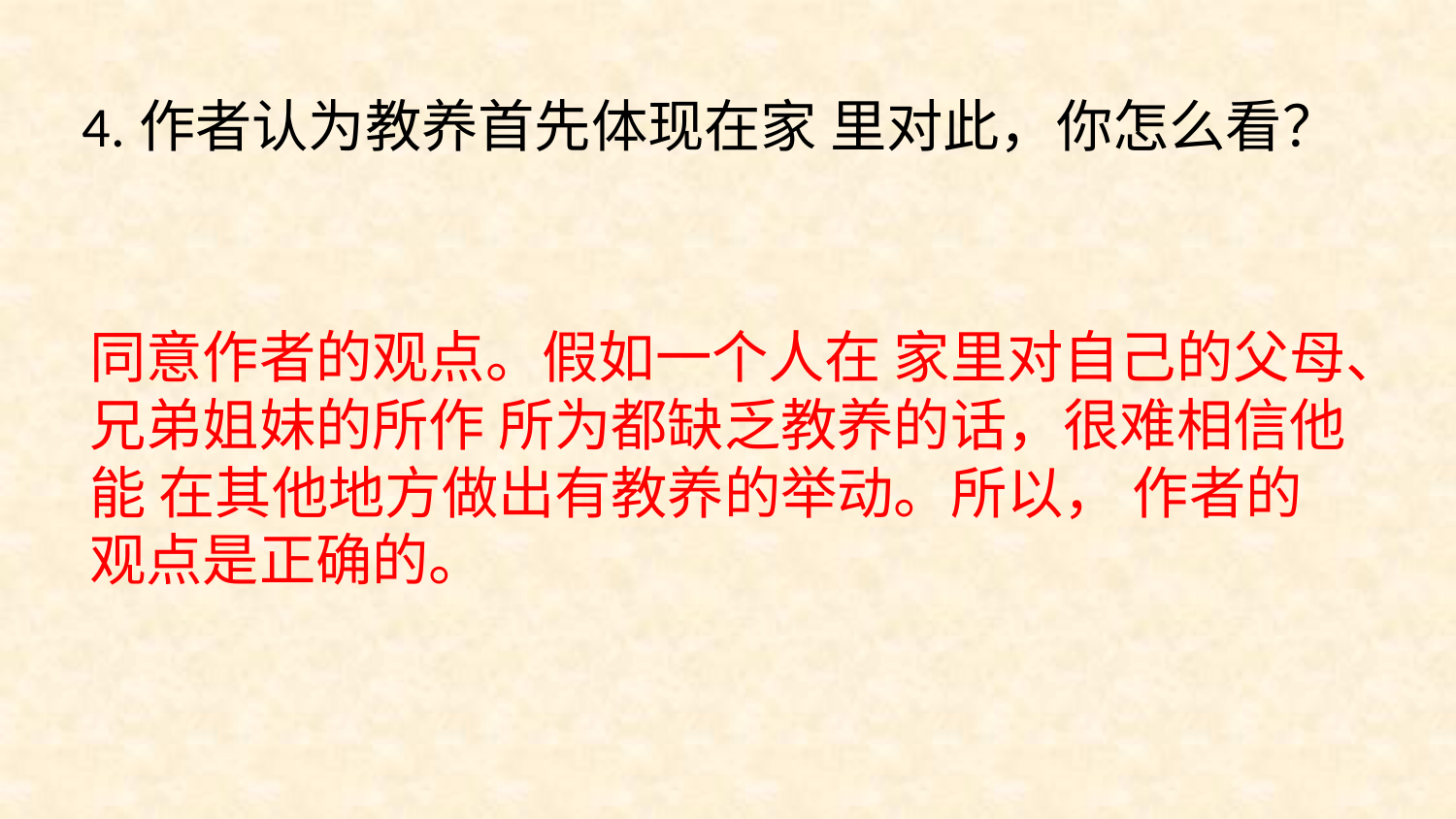

4.作者认为教养首先体现在家 里对此，你怎么看？
同意作者的观点。假如一个人在 家里对自己的父母、兄弟姐妹的所作 所为都缺乏教养的话，很难相信他能 在其他地方做出有教养的举动。所以， 作者的观点是正确的。